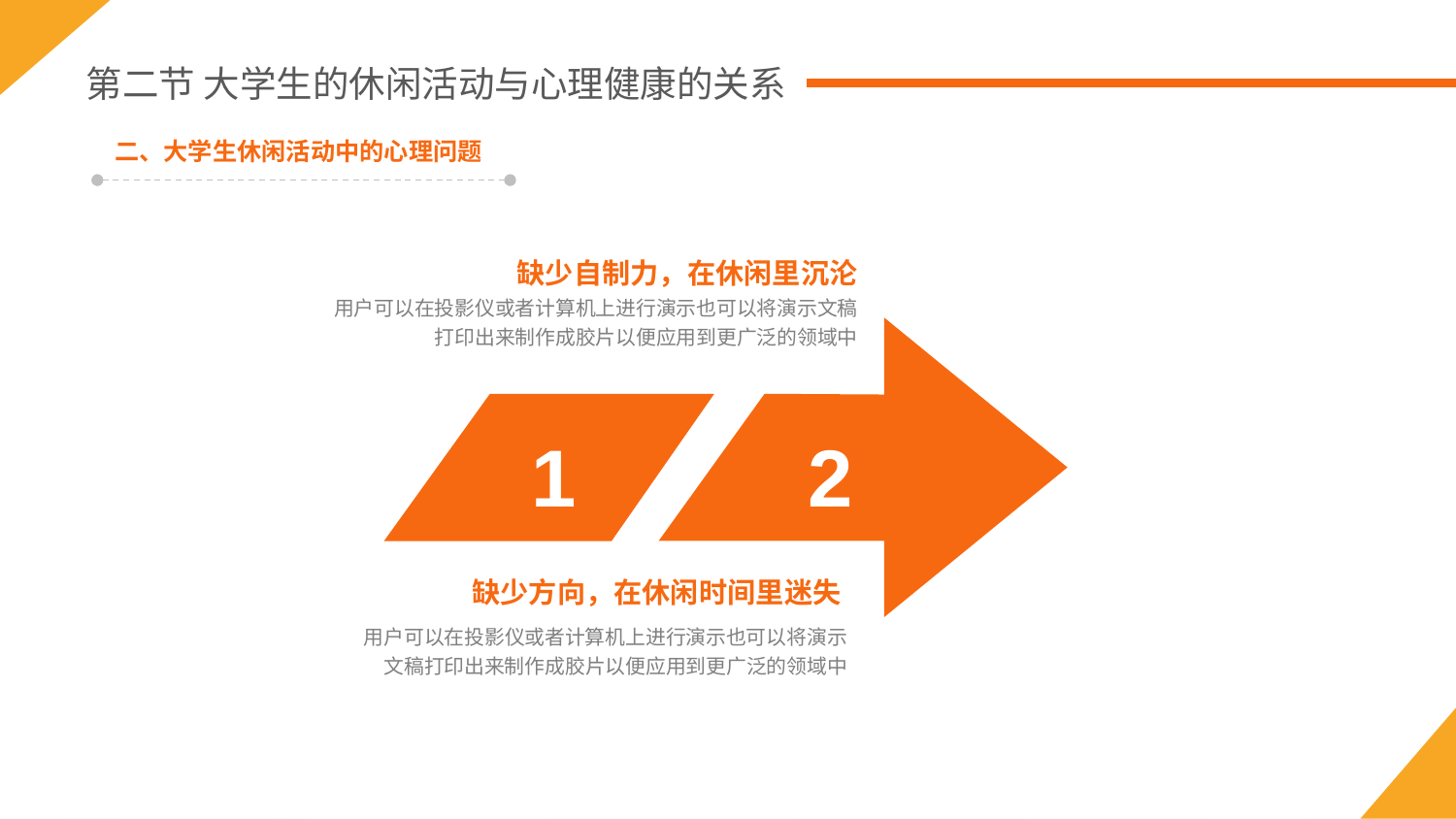

第二节 大学生的休闲活动与心理健康的关系
二、大学生休闲活动中的心理问题
缺少自制力，在休闲里沉沦
用户可以在投影仪或者计算机上进行演示也可以将演示文稿打印出来制作成胶片以便应用到更广泛的领域中

1
2
缺少方向，在休闲时间里迷失
用户可以在投影仪或者计算机上进行演示也可以将演示文稿打印出来制作成胶片以便应用到更广泛的领域中